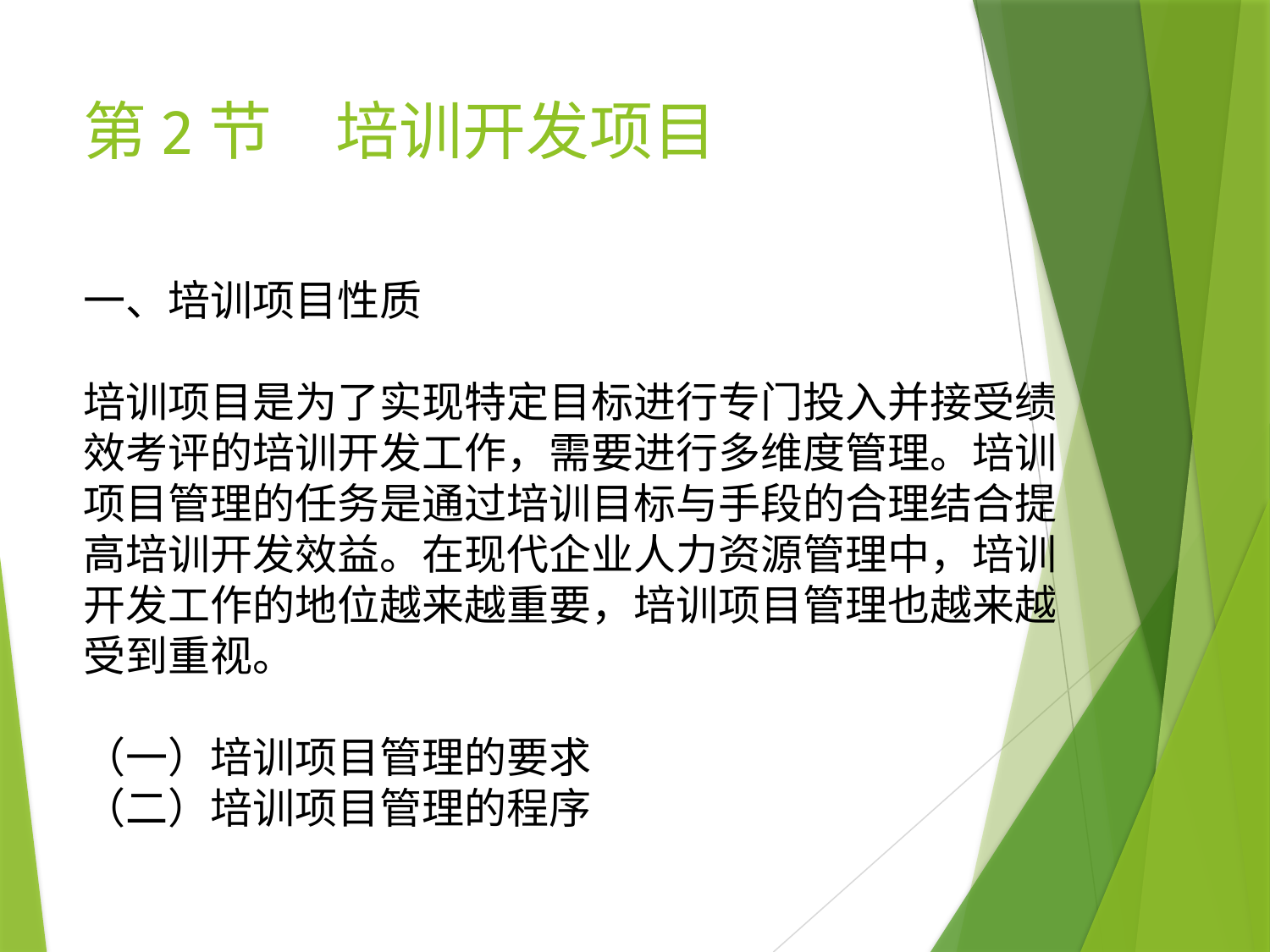

# 第2节　培训开发项目
一、培训项目性质

培训项目是为了实现特定目标进行专门投入并接受绩效考评的培训开发工作，需要进行多维度管理。培训项目管理的任务是通过培训目标与手段的合理结合提高培训开发效益。在现代企业人力资源管理中，培训开发工作的地位越来越重要，培训项目管理也越来越受到重视。

（一）培训项目管理的要求
（二）培训项目管理的程序